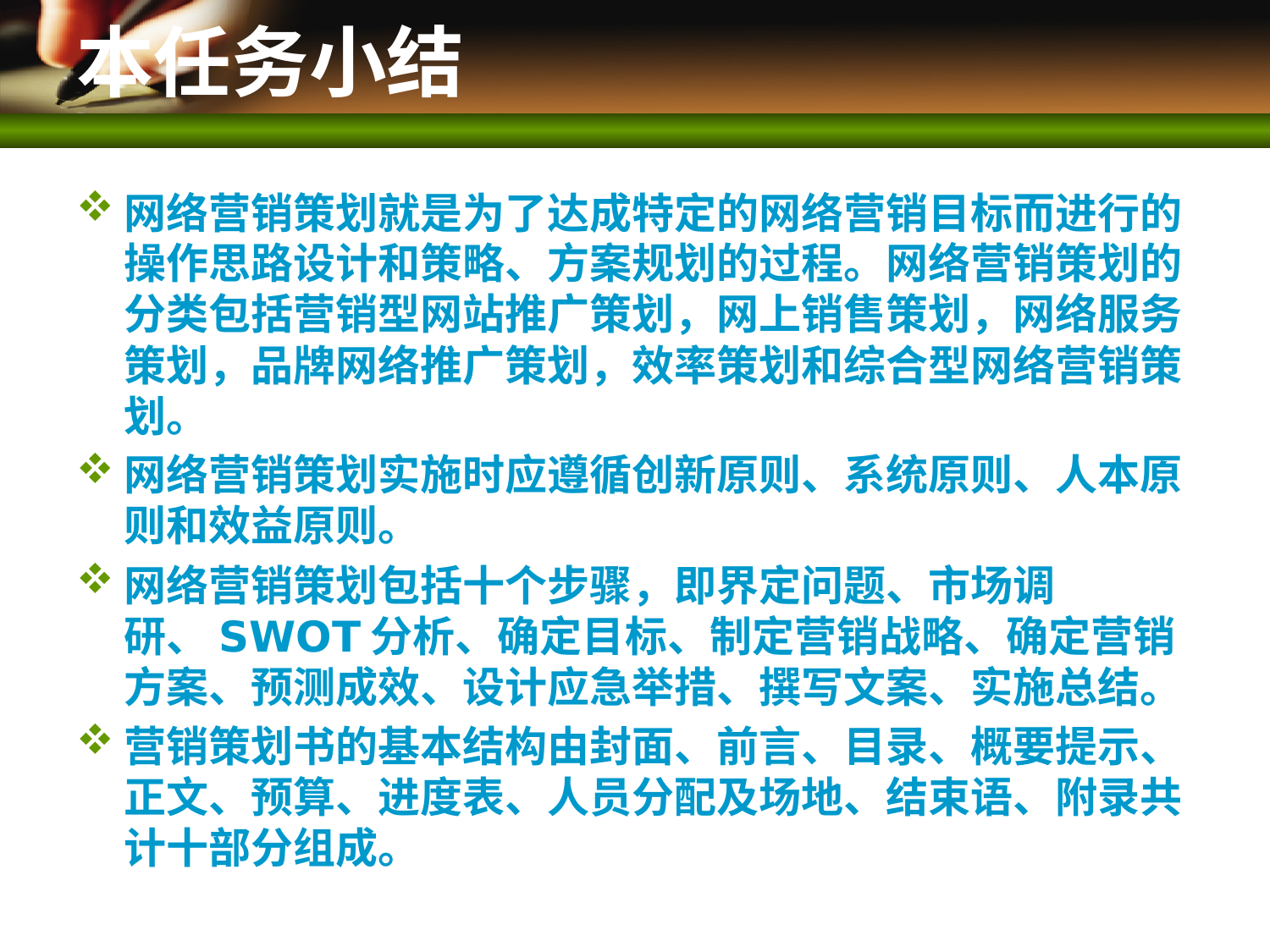

# 本任务小结
网络营销策划就是为了达成特定的网络营销目标而进行的操作思路设计和策略、方案规划的过程。网络营销策划的分类包括营销型网站推广策划，网上销售策划，网络服务策划，品牌网络推广策划，效率策划和综合型网络营销策划。
网络营销策划实施时应遵循创新原则、系统原则、人本原则和效益原则。
网络营销策划包括十个步骤，即界定问题、市场调研、SWOT分析、确定目标、制定营销战略、确定营销方案、预测成效、设计应急举措、撰写文案、实施总结。
营销策划书的基本结构由封面、前言、目录、概要提示、正文、预算、进度表、人员分配及场地、结束语、附录共计十部分组成。